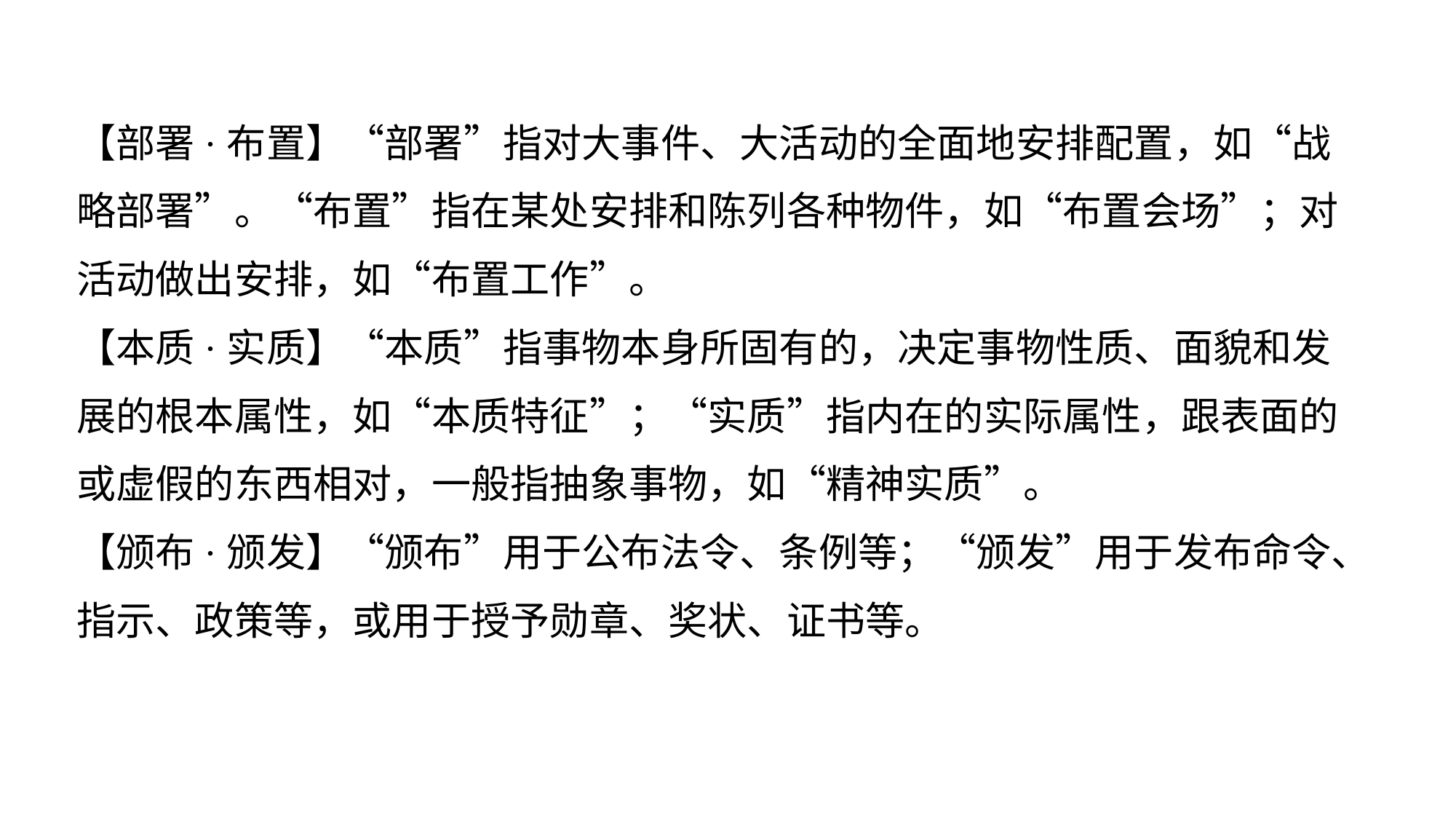

【部署·布置】“部署”指对大事件、大活动的全面地安排配置，如“战略部署”。“布置”指在某处安排和陈列各种物件，如“布置会场”；对活动做出安排，如“布置工作”。
【本质·实质】“本质”指事物本身所固有的，决定事物性质、面貌和发展的根本属性，如“本质特征”；“实质”指内在的实际属性，跟表面的或虚假的东西相对，一般指抽象事物，如“精神实质”。
【颁布·颁发】“颁布”用于公布法令、条例等；“颁发”用于发布命令、指示、政策等，或用于授予勋章、奖状、证书等。